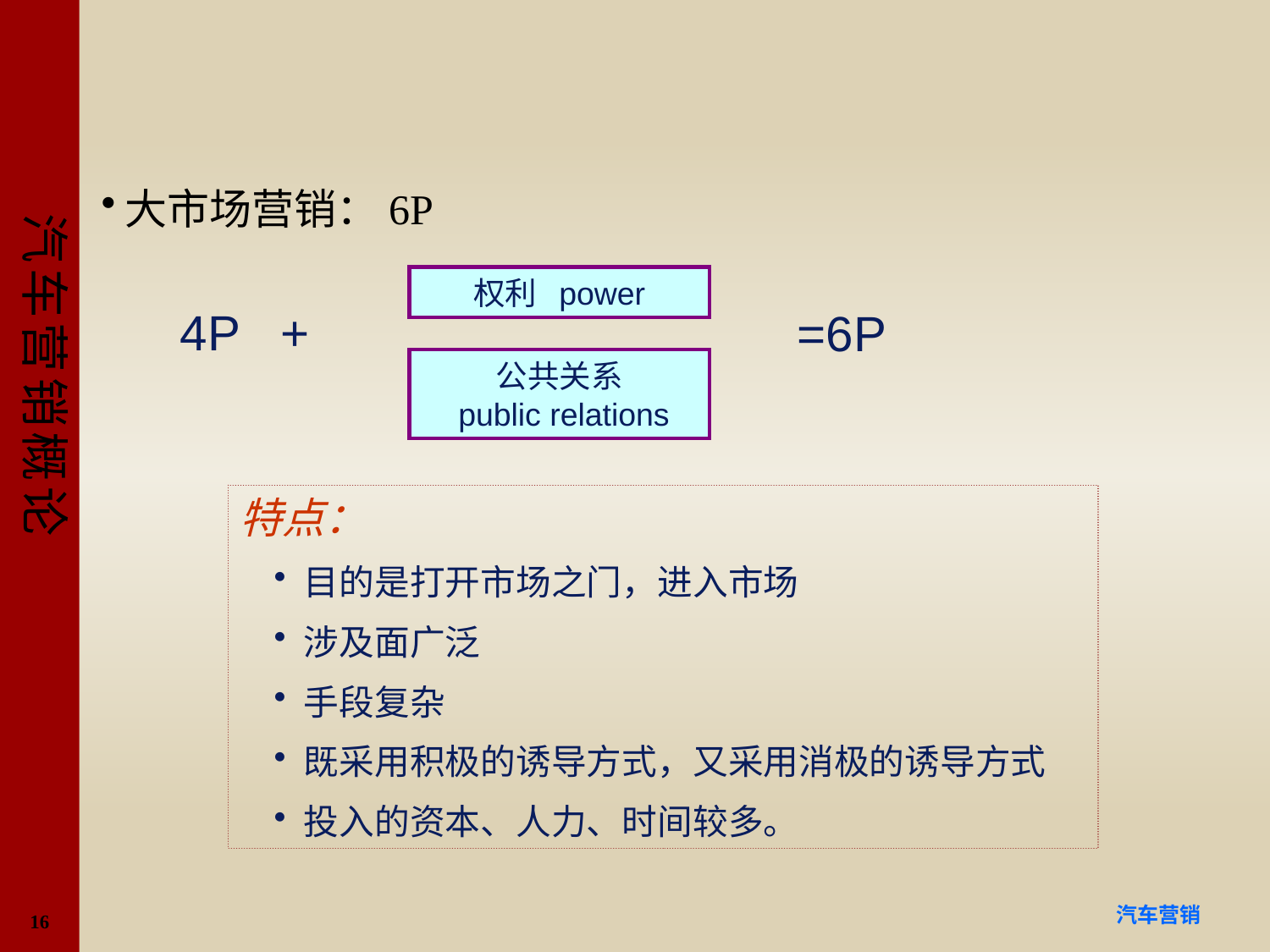

#
大市场营销：6P

权利  power
4P   +
=6P
公共关系
 public relations
特点：
目的是打开市场之门，进入市场
涉及面广泛
手段复杂
既采用积极的诱导方式，又采用消极的诱导方式
投入的资本、人力、时间较多。
16